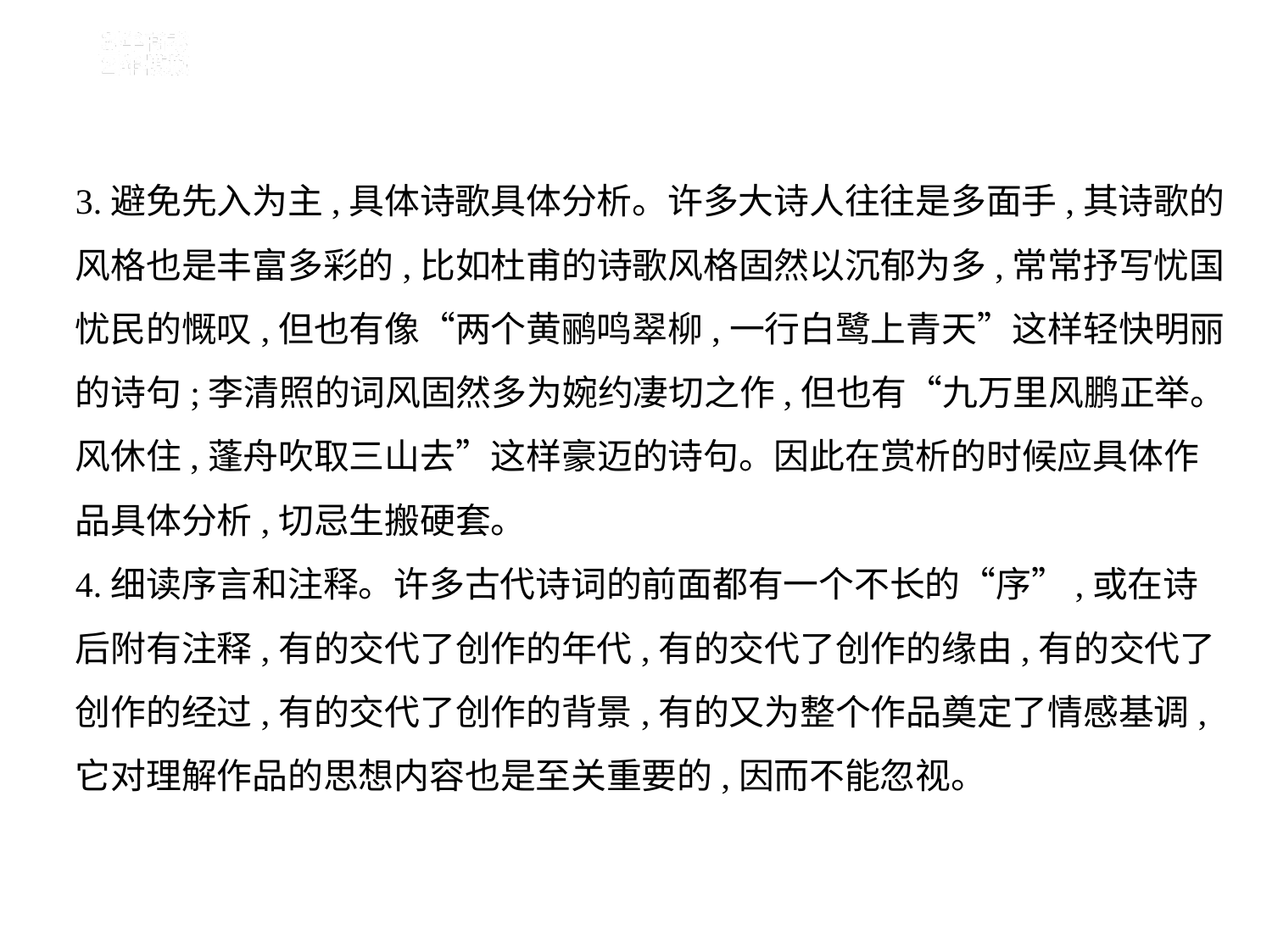

3.避免先入为主,具体诗歌具体分析。许多大诗人往往是多面手,其诗歌的
风格也是丰富多彩的,比如杜甫的诗歌风格固然以沉郁为多,常常抒写忧国
忧民的慨叹,但也有像“两个黄鹂鸣翠柳,一行白鹭上青天”这样轻快明丽
的诗句;李清照的词风固然多为婉约凄切之作,但也有“九万里风鹏正举。
风休住,蓬舟吹取三山去”这样豪迈的诗句。因此在赏析的时候应具体作
品具体分析,切忌生搬硬套。
4.细读序言和注释。许多古代诗词的前面都有一个不长的“序”,或在诗
后附有注释,有的交代了创作的年代,有的交代了创作的缘由,有的交代了
创作的经过,有的交代了创作的背景,有的又为整个作品奠定了情感基调,
它对理解作品的思想内容也是至关重要的,因而不能忽视。